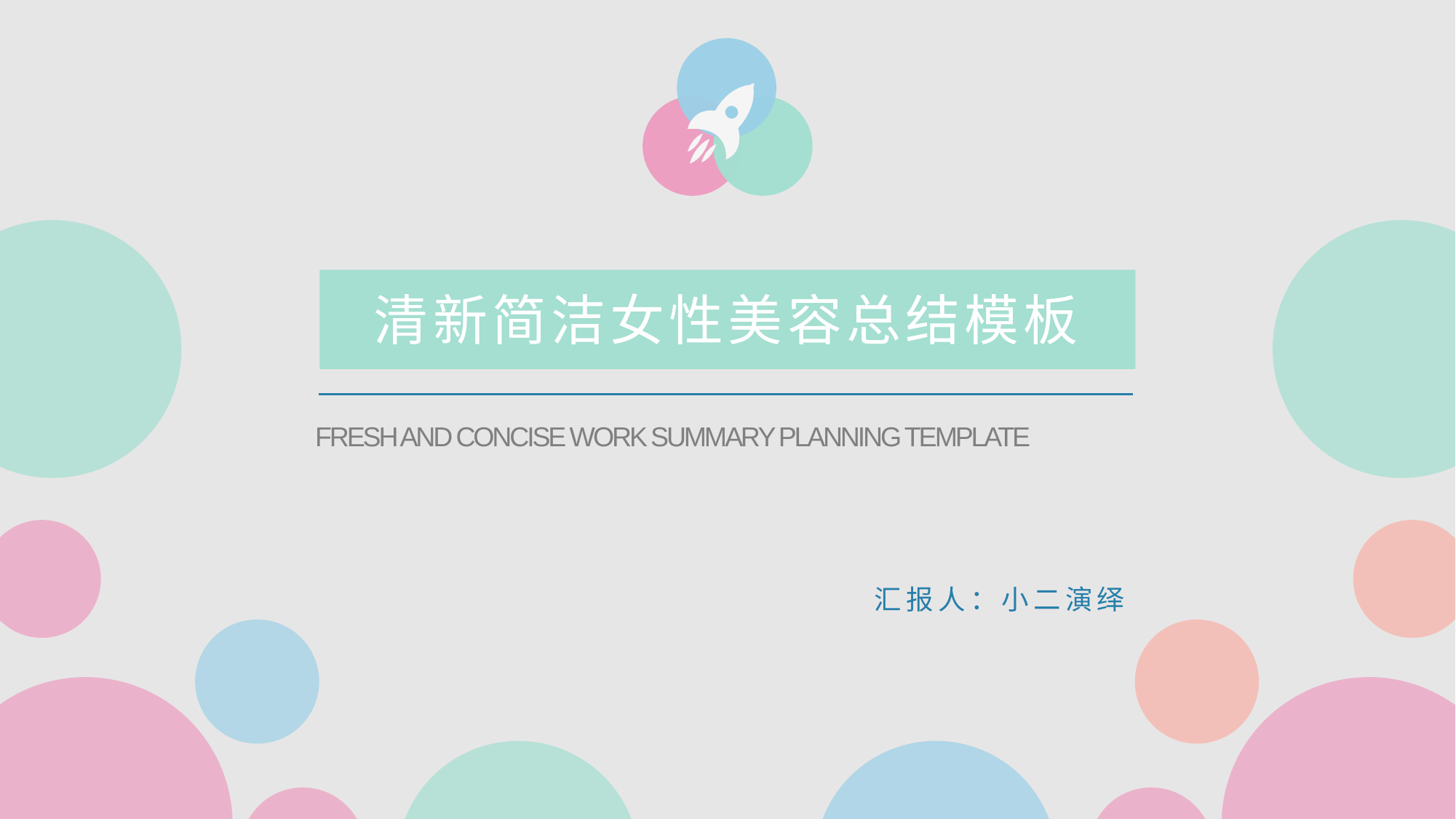

清新简洁女性美容总结模板
FRESH AND CONCISE WORK SUMMARY PLANNING TEMPLATE

汇报人：小二演绎